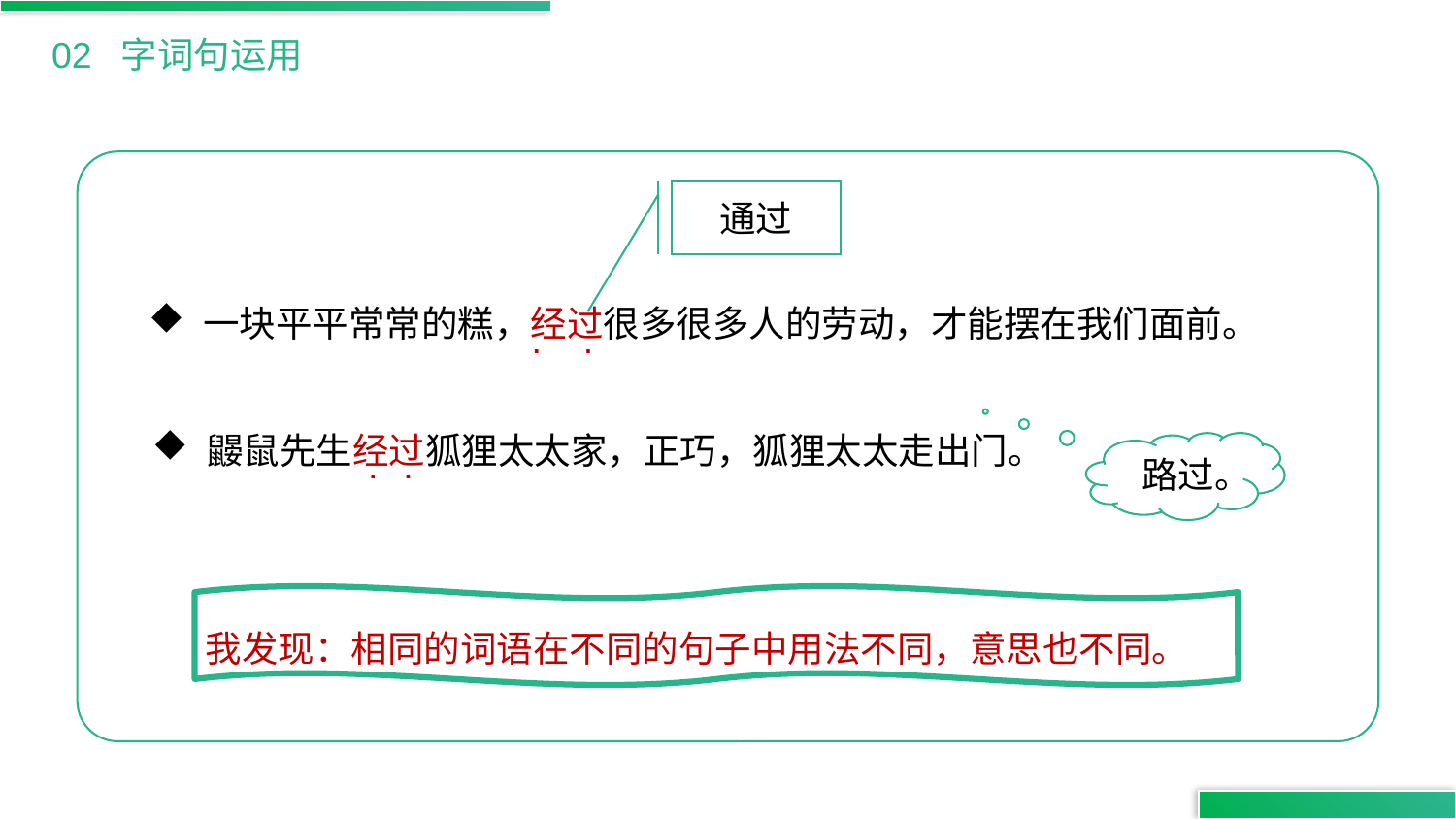

02  字词句运用
通过
一块平平常常的糕，经过很多很多人的劳动，才能摆在我们面前。
.
.
鼹鼠先生经过狐狸太太家，正巧，狐狸太太走出门。
.
.
路过。
我发现：相同的词语在不同的句子中用法不同，意思也不同。